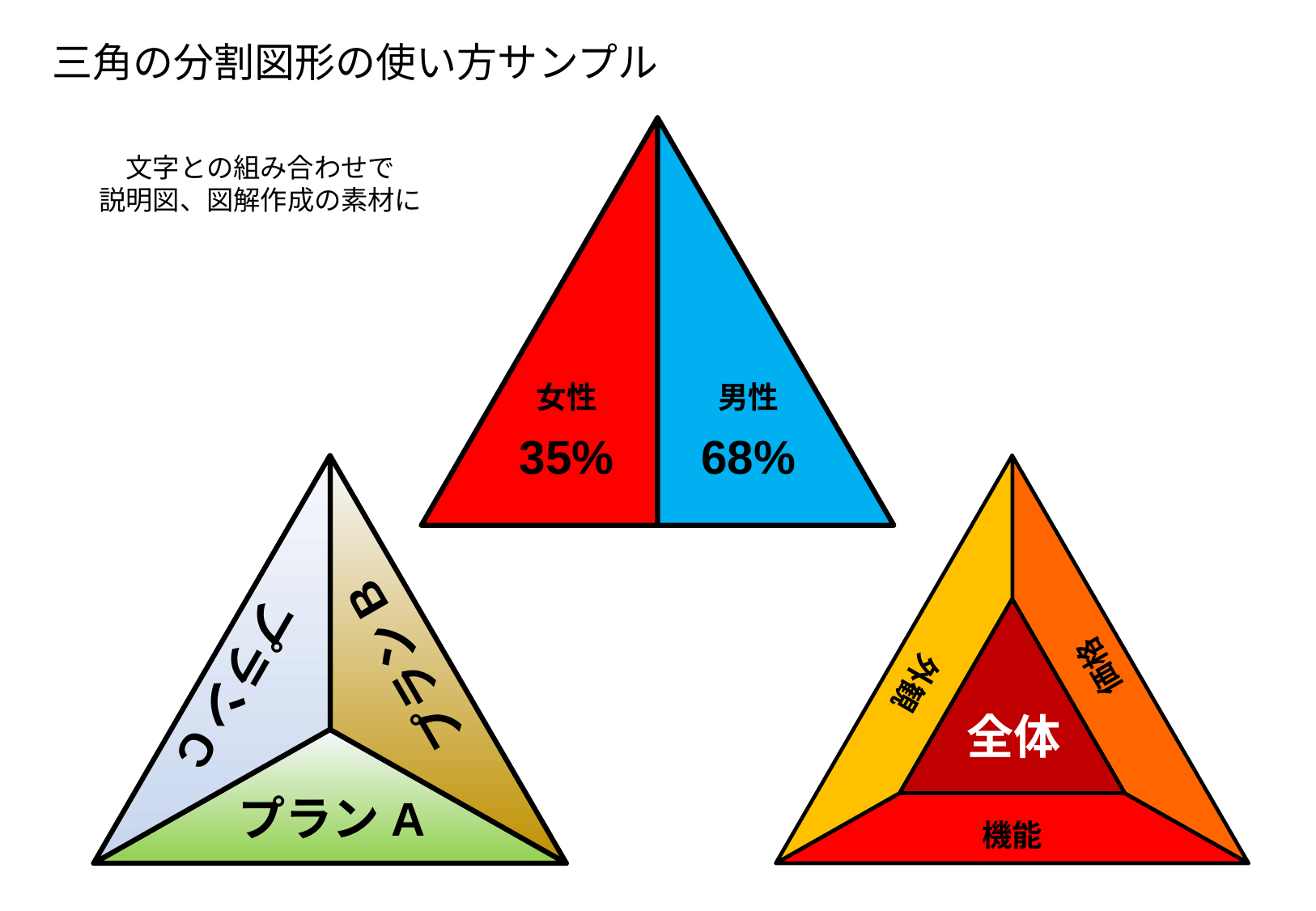

三角の分割図形の使い方サンプル

文字との組み合わせで
説明図、図解作成の素材に
女性
男性
35%
68%

プランB
価格
プランC
外観
全体
プランA
機能